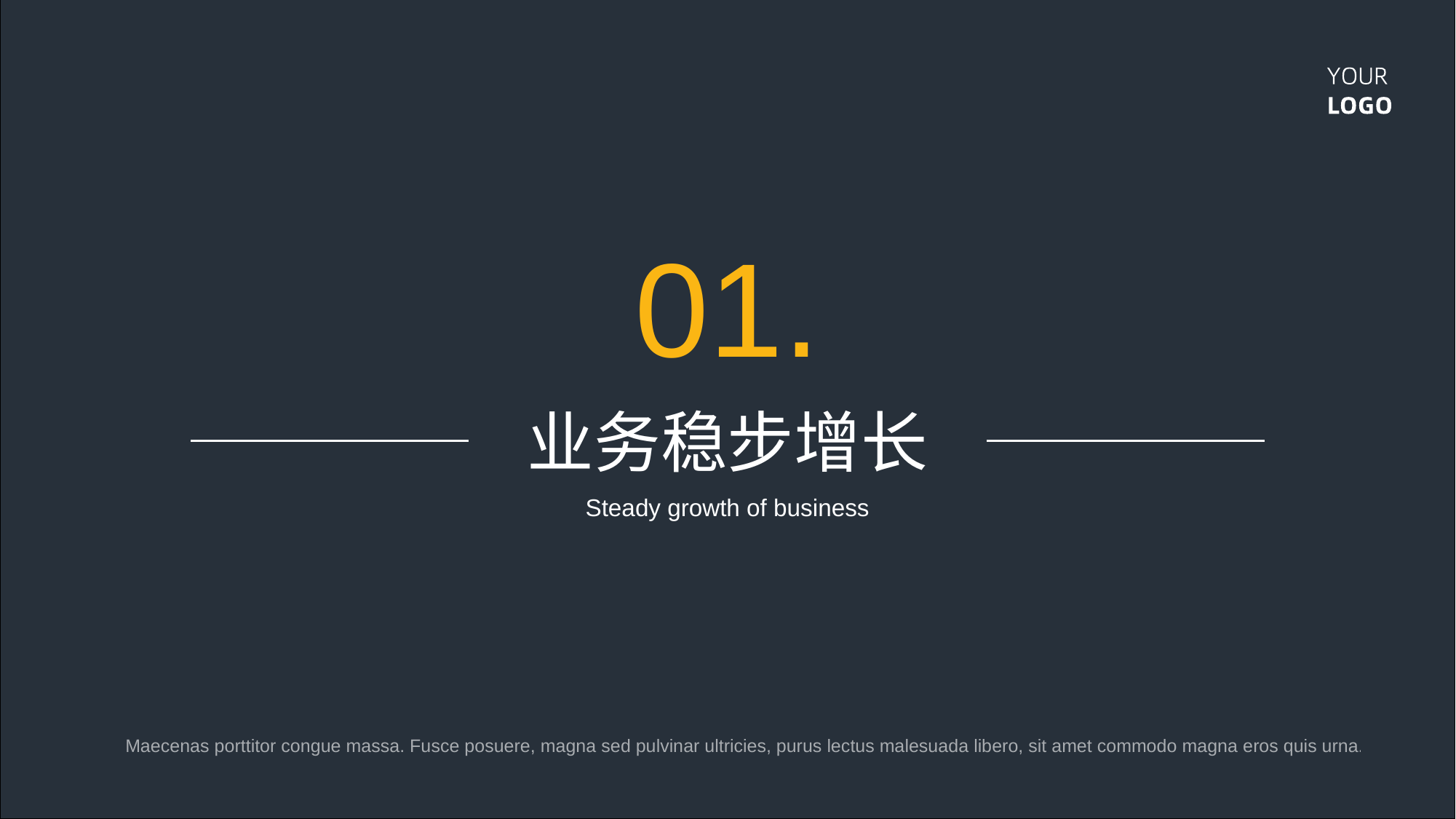

01.
业务稳步增长
Steady growth of business
 Maecenas porttitor congue massa. Fusce posuere, magna sed pulvinar ultricies, purus lectus malesuada libero, sit amet commodo magna eros quis urna.